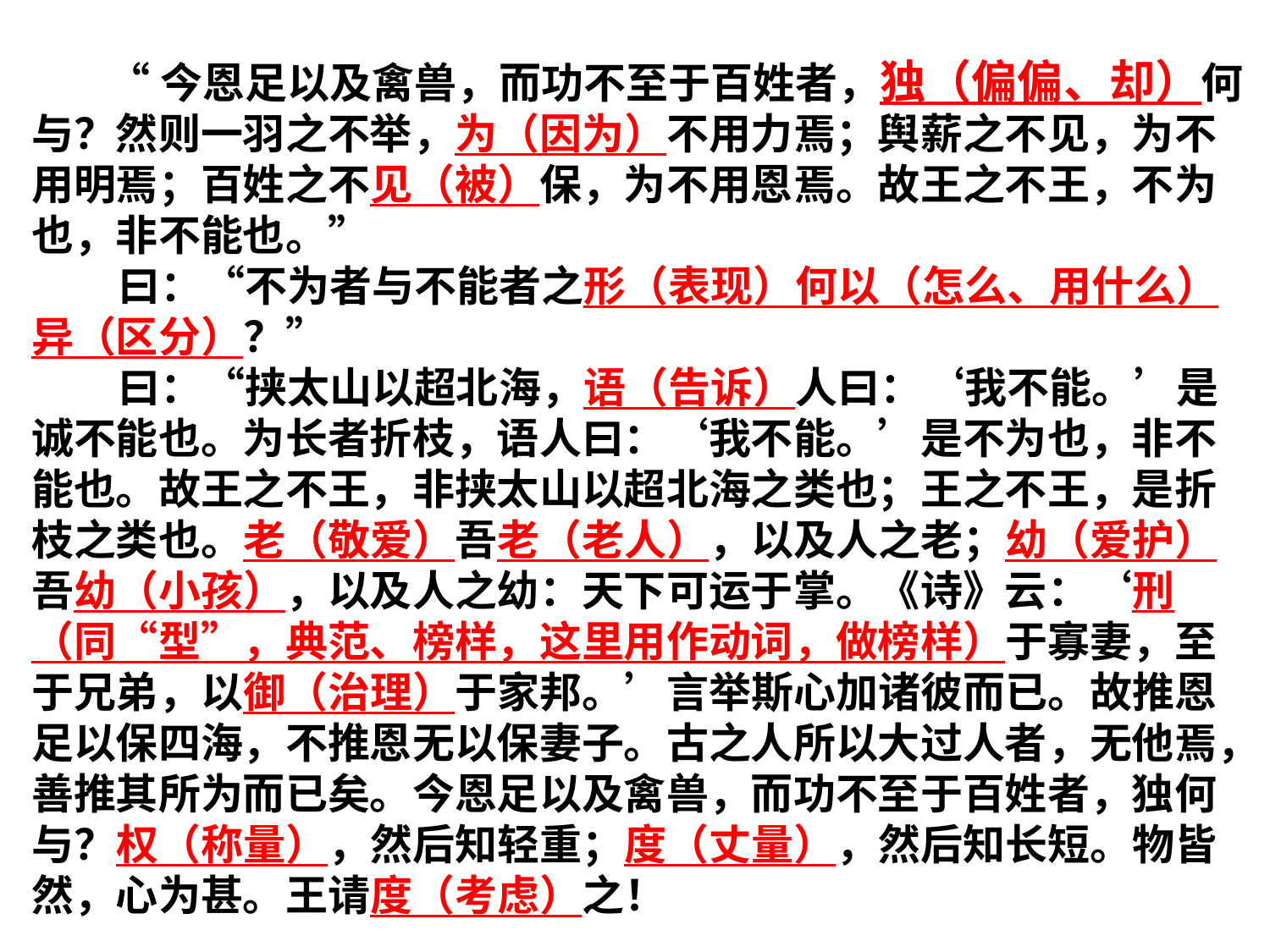

“今恩足以及禽兽，而功不至于百姓者，独（偏偏、却）何与？然则一羽之不举，为（因为）不用力焉；舆薪之不见，为不用明焉；百姓之不见（被）保，为不用恩焉。故王之不王，不为也，非不能也。”
        曰：“不为者与不能者之形（表现）何以（怎么、用什么）异（区分）？”
        曰：“挟太山以超北海，语（告诉）人曰：‘我不能。’是诚不能也。为长者折枝，语人曰：‘我不能。’是不为也，非不能也。故王之不王，非挟太山以超北海之类也；王之不王，是折枝之类也。老（敬爱）吾老（老人），以及人之老；幼（爱护）吾幼（小孩），以及人之幼：天下可运于掌。《诗》云：‘刑（同“型”，典范、榜样，这里用作动词，做榜样）于寡妻，至于兄弟，以御（治理）于家邦。’言举斯心加诸彼而已。故推恩足以保四海，不推恩无以保妻子。古之人所以大过人者，无他焉，善推其所为而已矣。今恩足以及禽兽，而功不至于百姓者，独何与？权（称量），然后知轻重；度（丈量），然后知长短。物皆然，心为甚。王请度（考虑）之！